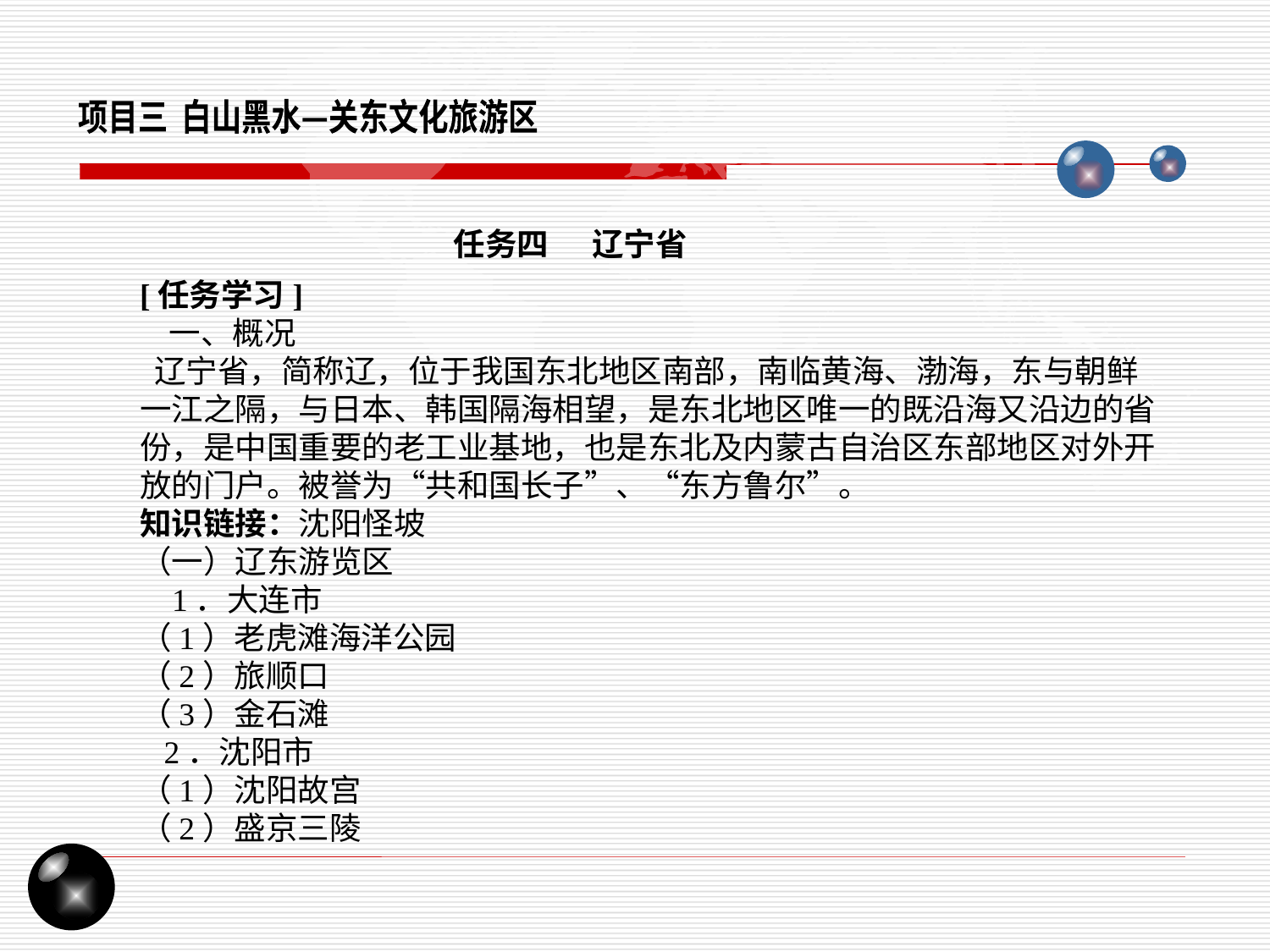

项目三  白山黑水—关东文化旅游区
任务四      辽宁省
[任务学习]
   一、概况
 辽宁省，简称辽，位于我国东北地区南部，南临黄海、渤海，东与朝鲜一江之隔，与日本、韩国隔海相望，是东北地区唯一的既沿海又沿边的省份，是中国重要的老工业基地，也是东北及内蒙古自治区东部地区对外开放的门户。被誉为“共和国长子”、“东方鲁尔”。
知识链接：沈阳怪坡
（一）辽东游览区
    1．大连市
（1）老虎滩海洋公园
（2）旅顺口
（3）金石滩
   2．沈阳市
（1）沈阳故宫
（2）盛京三陵